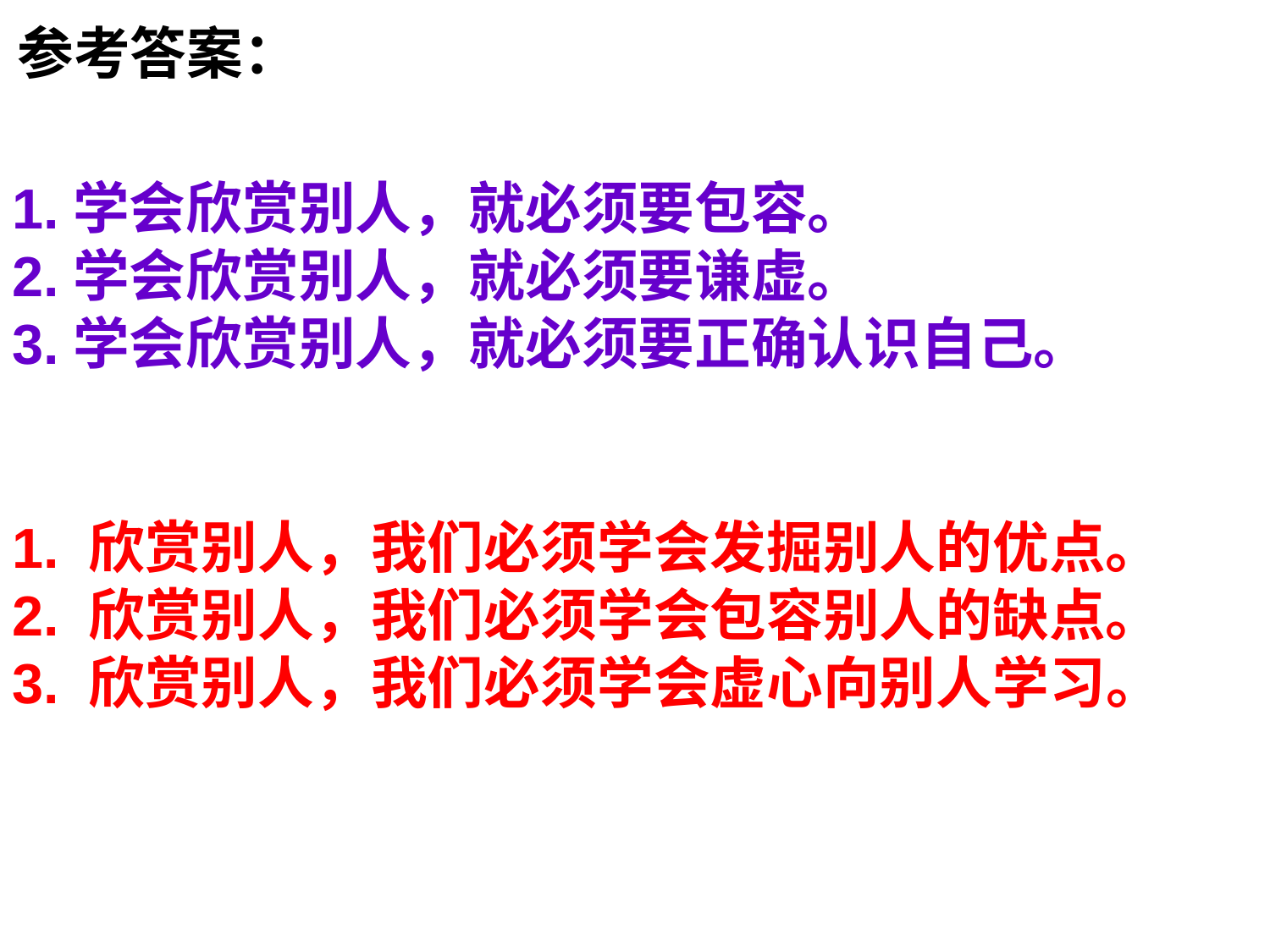

参考答案：

1.学会欣赏别人，就必须要包容。
2.学会欣赏别人，就必须要谦虚。
3.学会欣赏别人，就必须要正确认识自己。

1. 欣赏别人，我们必须学会发掘别人的优点。
2. 欣赏别人，我们必须学会包容别人的缺点。
3. 欣赏别人，我们必须学会虚心向别人学习。